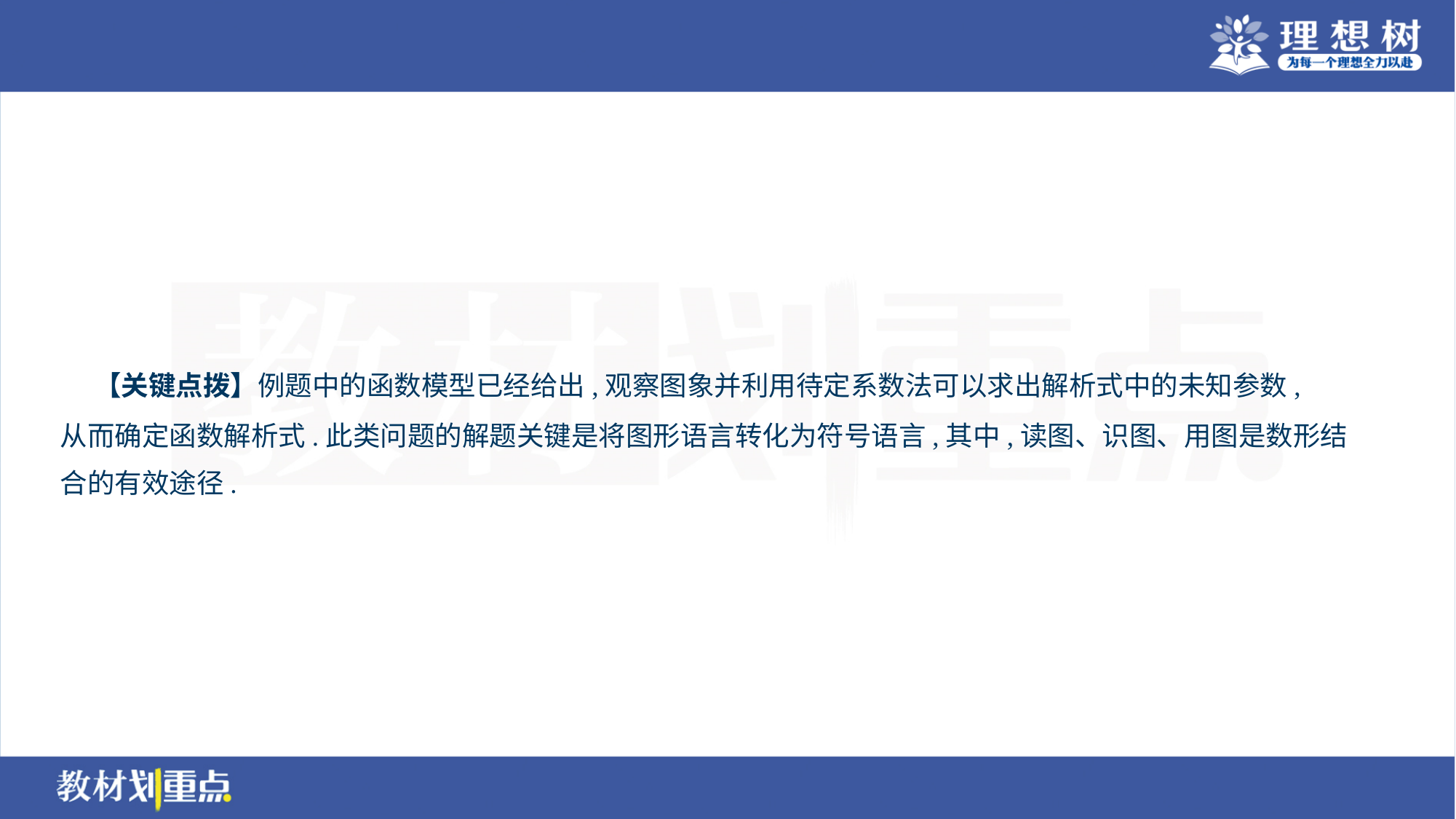

【关键点拨】例题中的函数模型已经给出,观察图象并利用待定系数法可以求出解析式中的未知参数,
从而确定函数解析式.此类问题的解题关键是将图形语言转化为符号语言,其中,读图、识图、用图是数形结
合的有效途径.